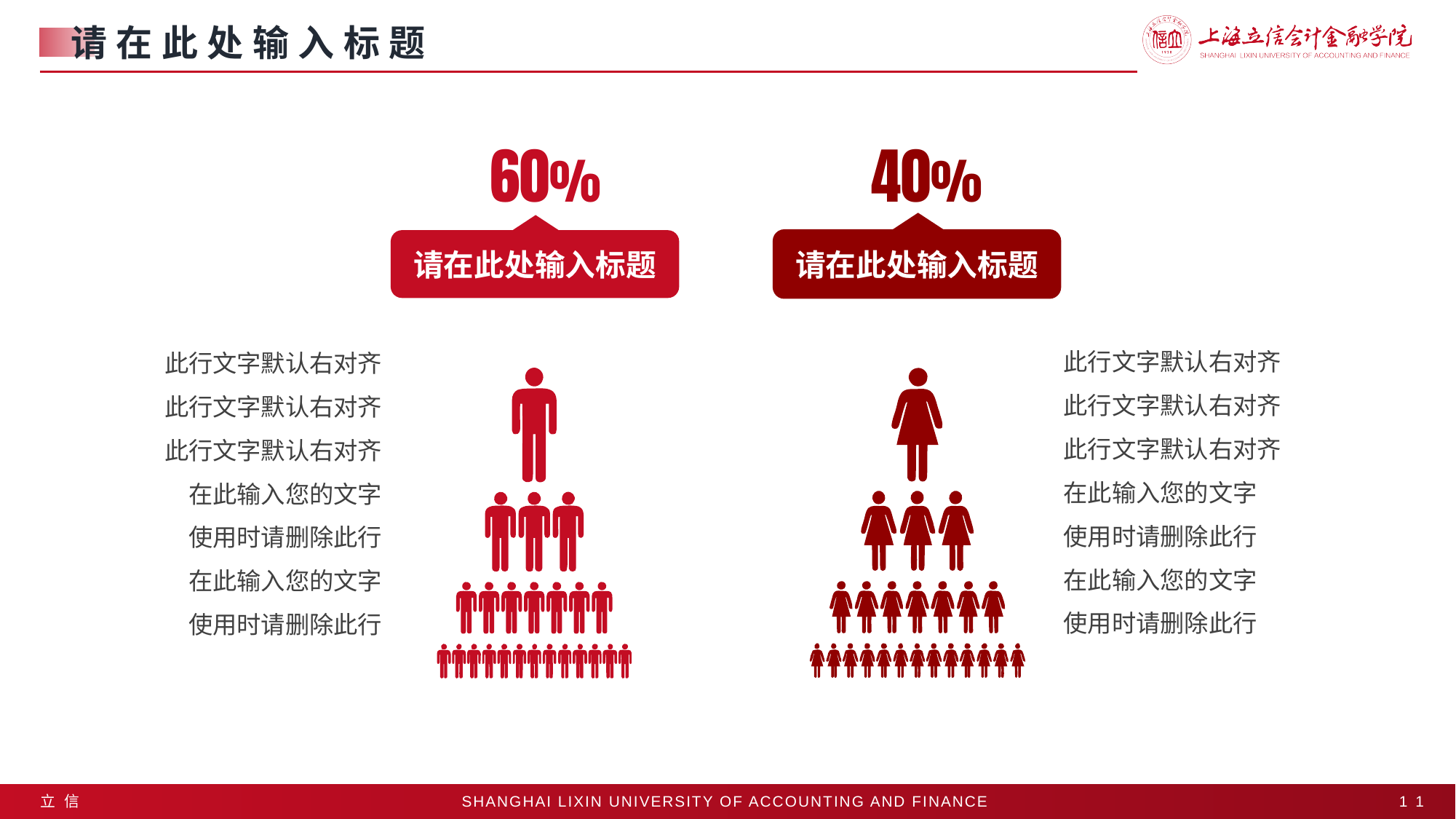

请在此处输入标题

60%
40%

请在此处输入标题
请在此处输入标题
此行文字默认右对齐
此行文字默认右对齐
此行文字默认右对齐
在此输入您的文字
使用时请删除此行
在此输入您的文字
使用时请删除此行
此行文字默认右对齐
此行文字默认右对齐
此行文字默认右对齐
在此输入您的文字
使用时请删除此行
在此输入您的文字
使用时请删除此行

11